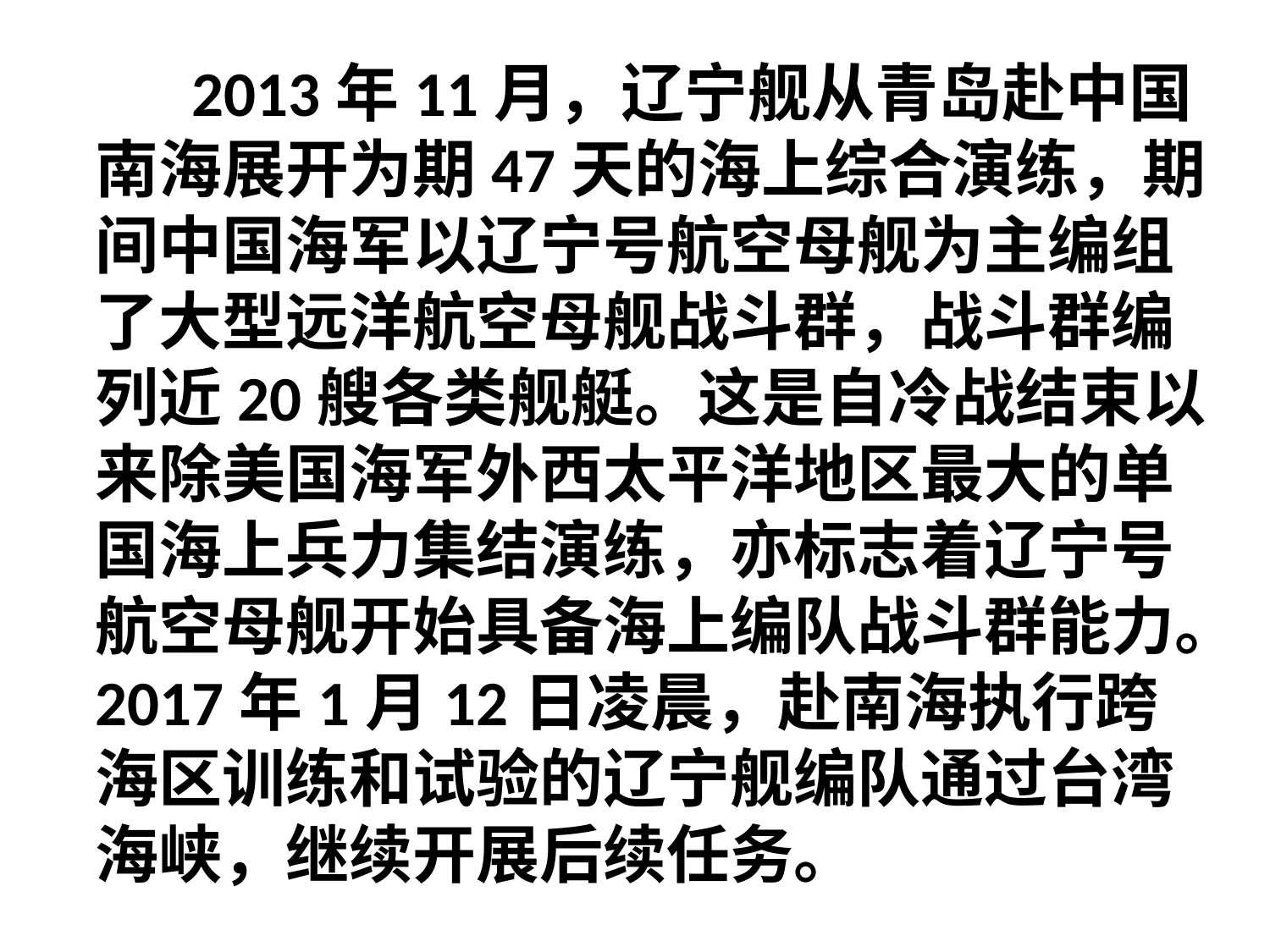

2013年11月，辽宁舰从青岛赴中国南海展开为期47天的海上综合演练，期间中国海军以辽宁号航空母舰为主编组了大型远洋航空母舰战斗群，战斗群编列近20艘各类舰艇。这是自冷战结束以来除美国海军外西太平洋地区最大的单国海上兵力集结演练，亦标志着辽宁号航空母舰开始具备海上编队战斗群能力。2017年1月12日凌晨，赴南海执行跨海区训练和试验的辽宁舰编队通过台湾海峡，继续开展后续任务。